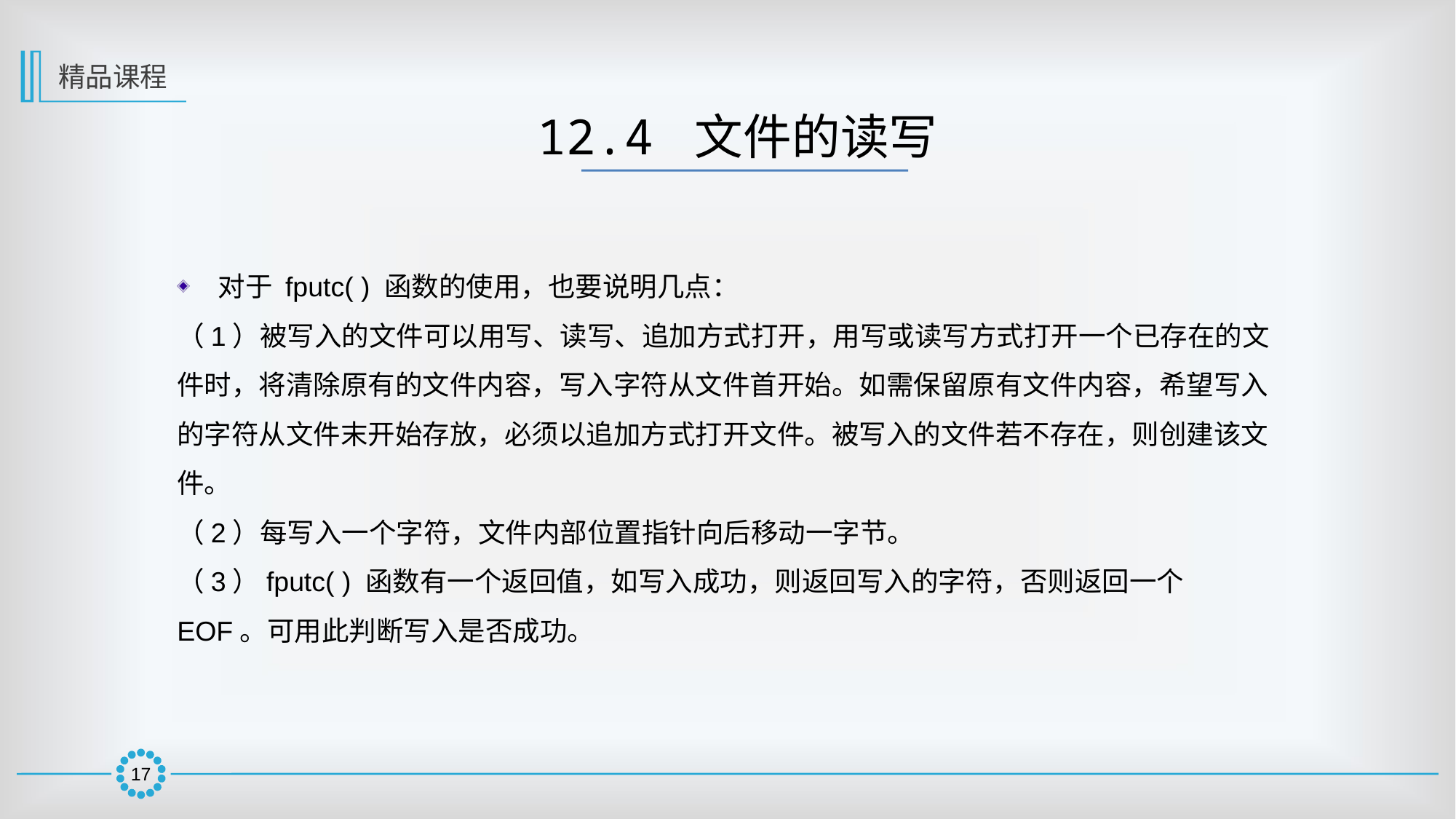

精品课程
12.4 文件的读写

对于 fputc( ) 函数的使用，也要说明几点：
（1）被写入的文件可以用写、读写、追加方式打开，用写或读写方式打开一个已存在的文件时，将清除原有的文件内容，写入字符从文件首开始。如需保留原有文件内容，希望写入的字符从文件末开始存放，必须以追加方式打开文件。被写入的文件若不存在，则创建该文件。
（2）每写入一个字符，文件内部位置指针向后移动一字节。
（3）fputc( ) 函数有一个返回值，如写入成功，则返回写入的字符，否则返回一个
EOF。可用此判断写入是否成功。

17